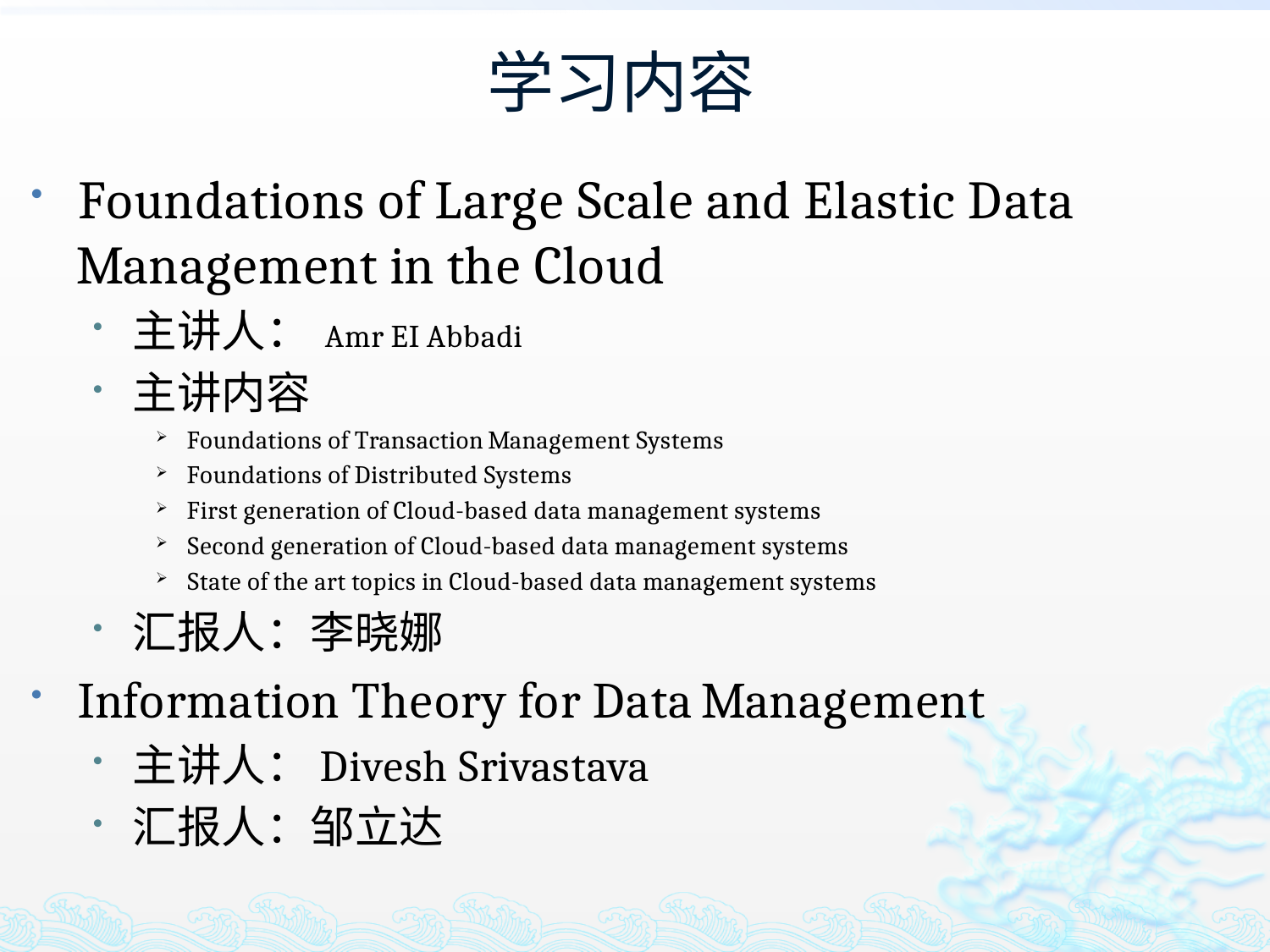

# 学习内容
Foundations of Large Scale and Elastic Data Management in the Cloud
主讲人： Amr EI Abbadi
主讲内容
Foundations of Transaction Management Systems
Foundations of Distributed Systems
First generation of Cloud-based data management systems
Second generation of Cloud-based data management systems
State of the art topics in Cloud-based data management systems
汇报人：李晓娜
Information Theory for Data Management
主讲人：Divesh Srivastava
汇报人：邹立达